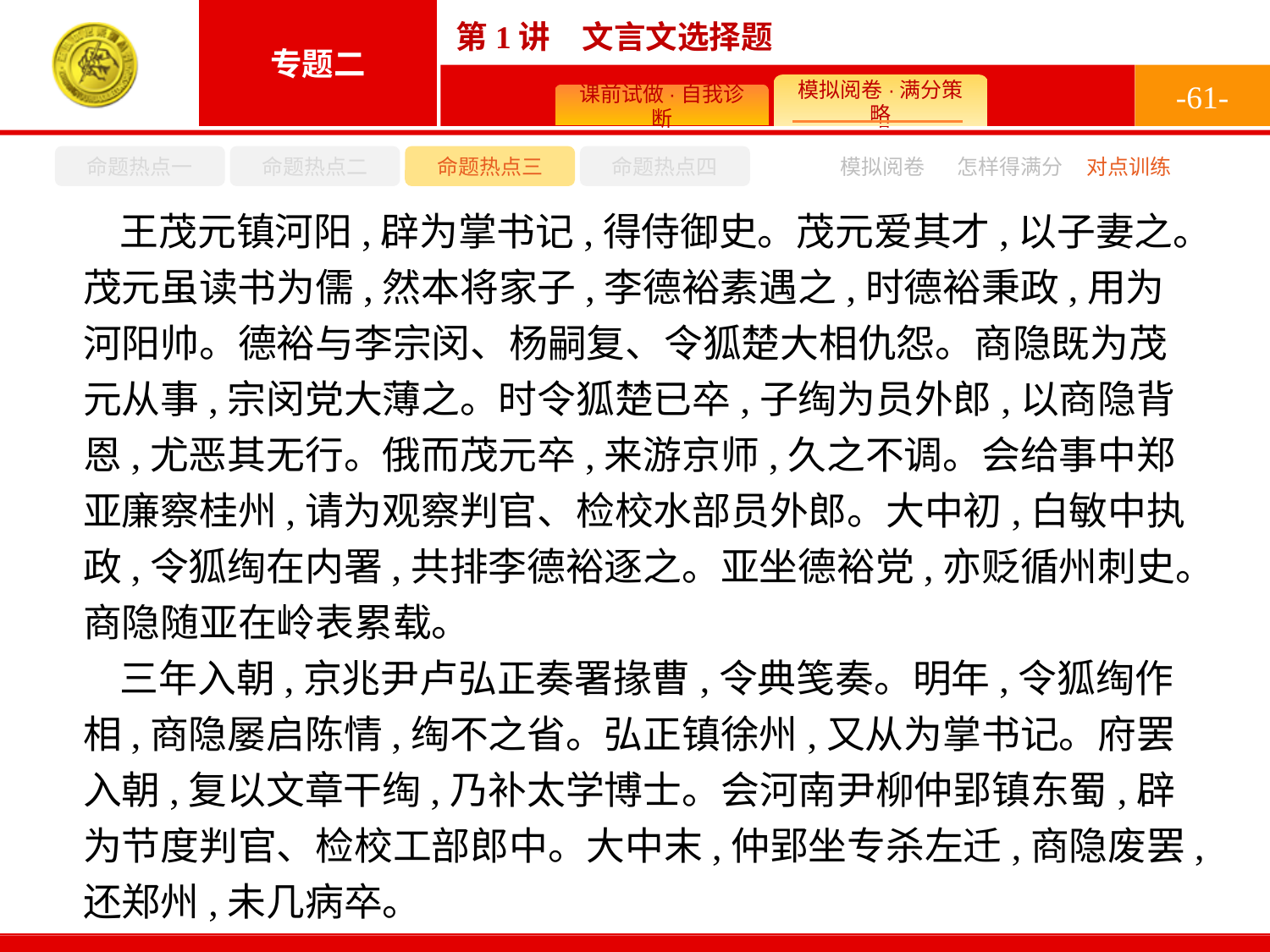

-61-
命题热点一
命题热点二
命题热点三
命题热点四
模拟阅卷
怎样得满分
对点训练
王茂元镇河阳,辟为掌书记,得侍御史。茂元爱其才,以子妻之。茂元虽读书为儒,然本将家子,李德裕素遇之,时德裕秉政,用为河阳帅。德裕与李宗闵、杨嗣复、令狐楚大相仇怨。商隐既为茂元从事,宗闵党大薄之。时令狐楚已卒,子绹为员外郎,以商隐背恩,尤恶其无行。俄而茂元卒,来游京师,久之不调。会给事中郑亚廉察桂州,请为观察判官、检校水部员外郎。大中初,白敏中执政,令狐绹在内署,共排李德裕逐之。亚坐德裕党,亦贬循州刺史。商隐随亚在岭表累载。
三年入朝,京兆尹卢弘正奏署掾曹,令典笺奏。明年,令狐绹作相,商隐屡启陈情,绹不之省。弘正镇徐州,又从为掌书记。府罢入朝,复以文章干绹,乃补太学博士。会河南尹柳仲郢镇东蜀,辟为节度判官、检校工部郎中。大中末,仲郢坐专杀左迁,商隐废罢,还郑州,未几病卒。